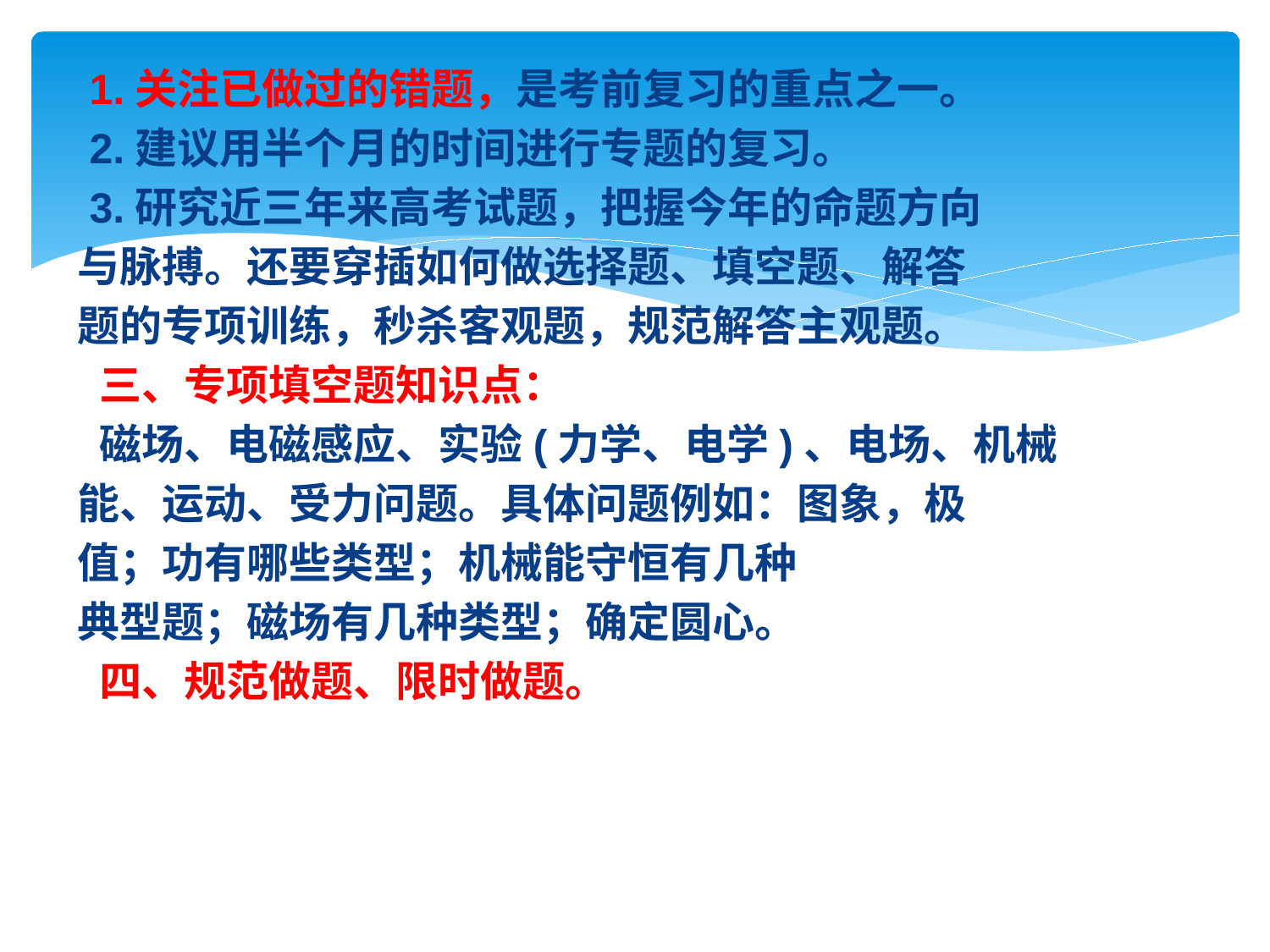

1.关注已做过的错题，是考前复习的重点之一。
 2.建议用半个月的时间进行专题的复习。
 3.研究近三年来高考试题，把握今年的命题方向
与脉搏。还要穿插如何做选择题、填空题、解答
题的专项训练，秒杀客观题，规范解答主观题。
 三、专项填空题知识点：
 磁场、电磁感应、实验(力学、电学)、电场、机械
能、运动、受力问题。具体问题例如：图象，极
值；功有哪些类型；机械能守恒有几种
典型题；磁场有几种类型；确定圆心。
 四、规范做题、限时做题。